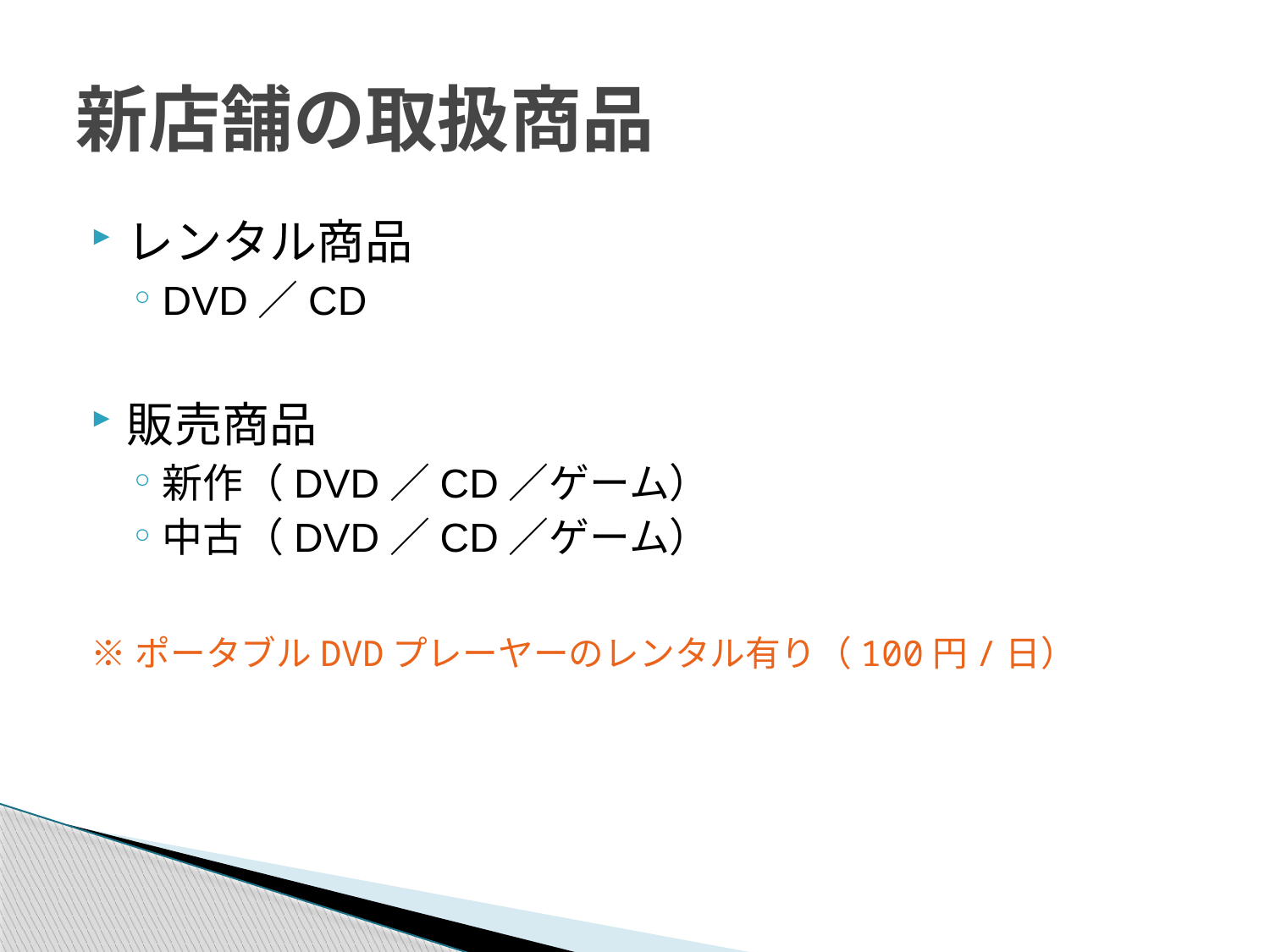

# 新店舗の取扱商品
レンタル商品
DVD／CD

販売商品
新作（DVD／CD／ゲーム）
中古（DVD／CD／ゲーム）

※ポータブルDVDプレーヤーのレンタル有り（100円/日）